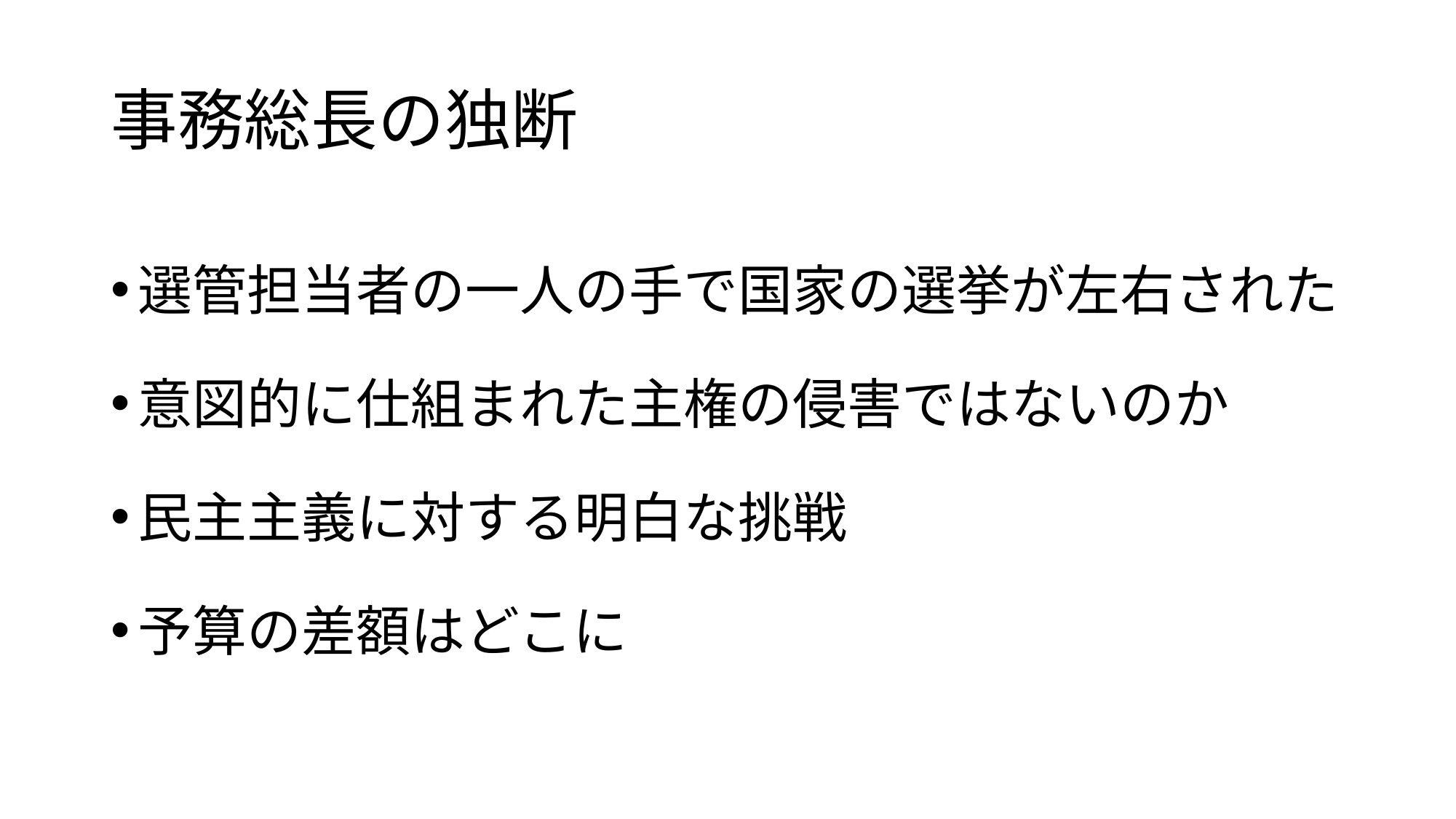

# 事務総長の独断
選管担当者の一人の手で国家の選挙が左右された
意図的に仕組まれた主権の侵害ではないのか
民主主義に対する明白な挑戦
予算の差額はどこに